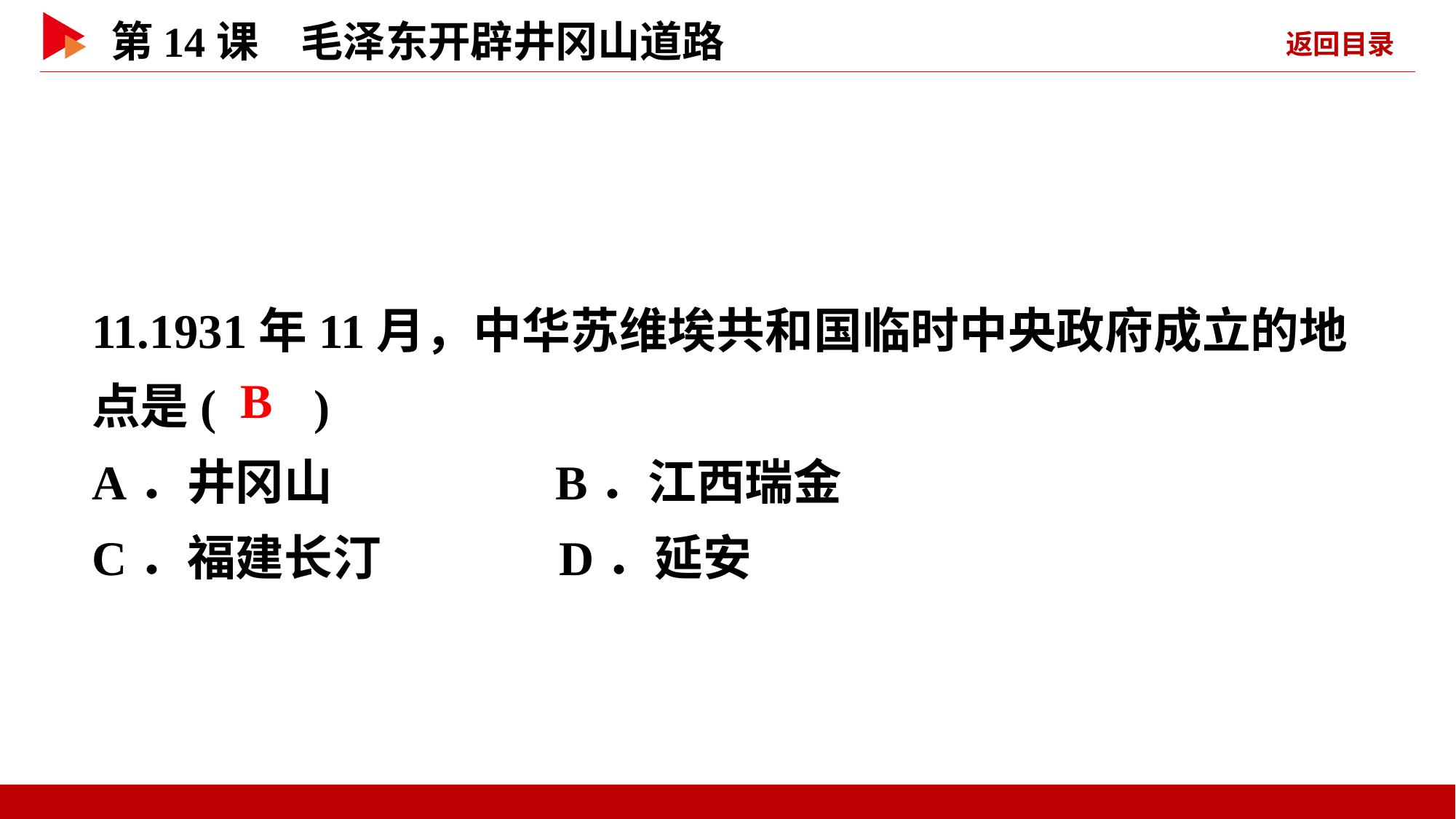

11.1931年11月，中华苏维埃共和国临时中央政府成立的地点是(        )
A．井冈山                   B．江西瑞金
C．福建长汀               D．延安
   B